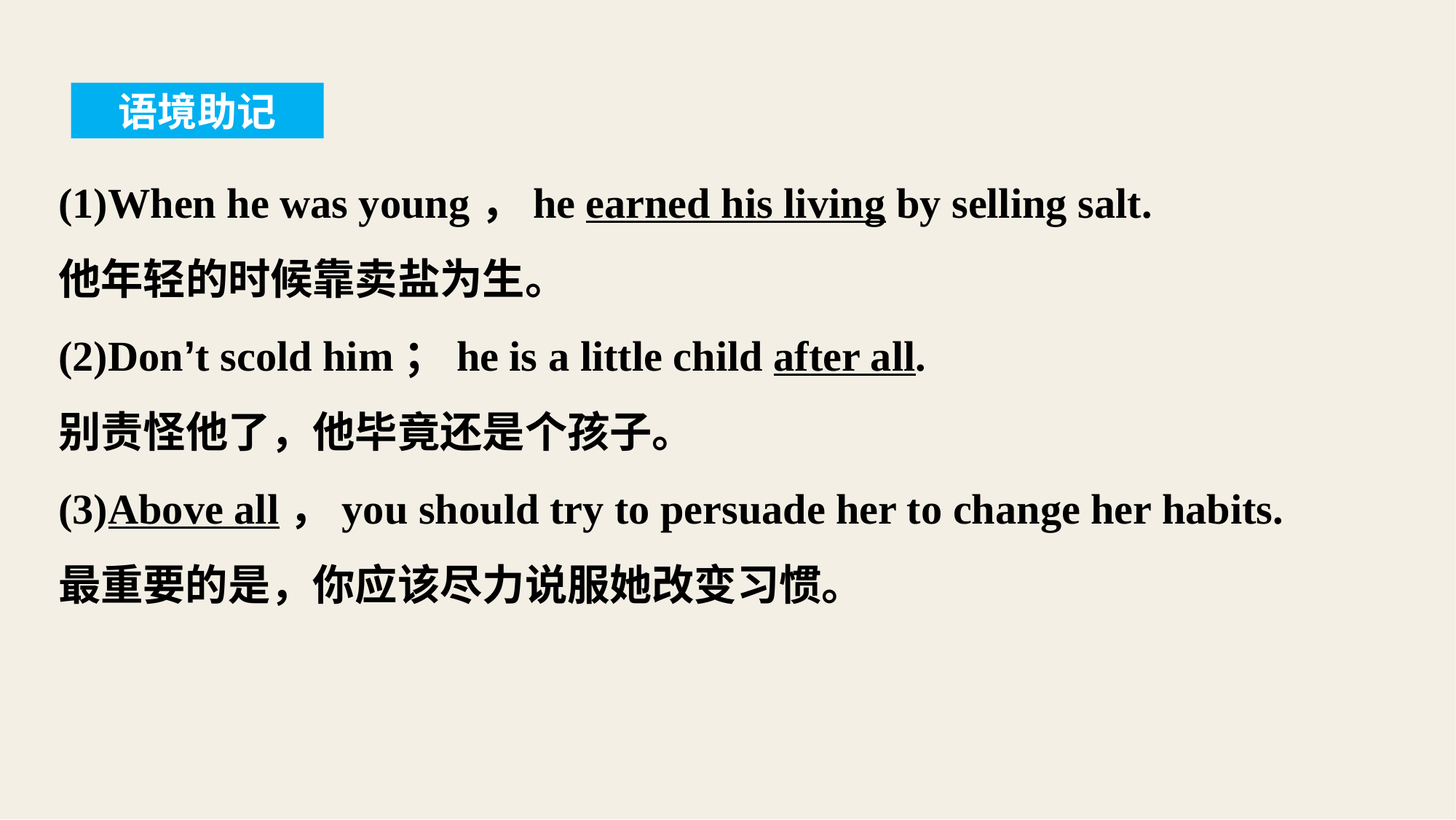

语境助记
(1)When he was young，he earned his living by selling salt.
他年轻的时候靠卖盐为生。
(2)Don’t scold him；he is a little child after all.
别责怪他了，他毕竟还是个孩子。
(3)Above all，you should try to persuade her to change her habits.
最重要的是，你应该尽力说服她改变习惯。